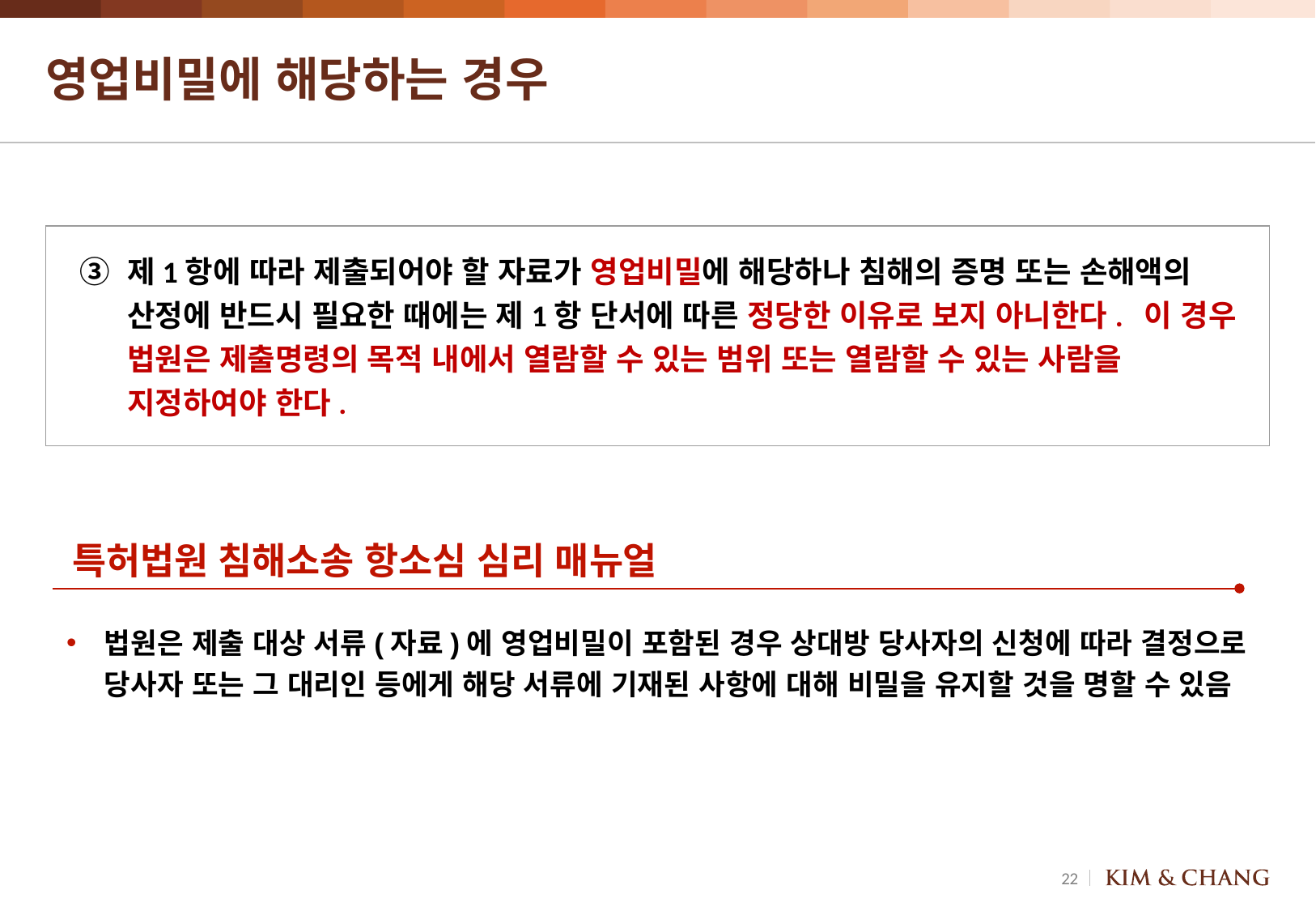

# 영업비밀에 해당하는 경우
③ 	제1항에 따라 제출되어야 할 자료가 영업비밀에 해당하나 침해의 증명 또는 손해액의 산정에 반드시 필요한 때에는 제1항 단서에 따른 정당한 이유로 보지 아니한다.  이 경우 법원은 제출명령의 목적 내에서 열람할 수 있는 범위 또는 열람할 수 있는 사람을 지정하여야 한다.
특허법원 침해소송 항소심 심리 매뉴얼
법원은 제출 대상 서류(자료)에 영업비밀이 포함된 경우 상대방 당사자의 신청에 따라 결정으로 당사자 또는 그 대리인 등에게 해당 서류에 기재된 사항에 대해 비밀을 유지할 것을 명할 수 있음